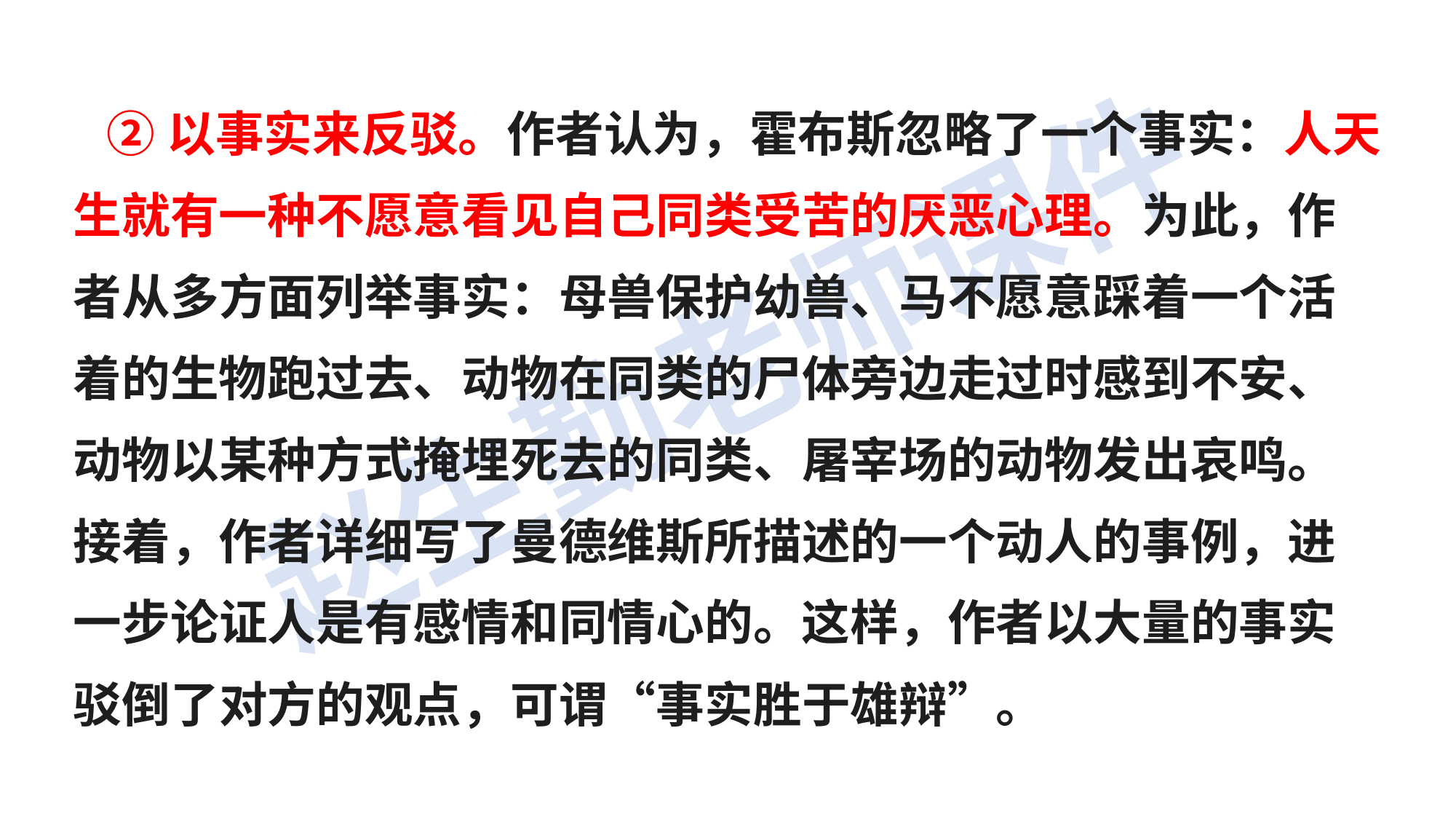

②以事实来反驳。作者认为，霍布斯忽略了一个事实：人天生就有一种不愿意看见自己同类受苦的厌恶心理。为此，作者从多方面列举事实：母兽保护幼兽、马不愿意踩着一个活着的生物跑过去、动物在同类的尸体旁边走过时感到不安、动物以某种方式掩埋死去的同类、屠宰场的动物发出哀鸣。接着，作者详细写了曼德维斯所描述的一个动人的事例，进一步论证人是有感情和同情心的。这样，作者以大量的事实驳倒了对方的观点，可谓“事实胜于雄辩”。